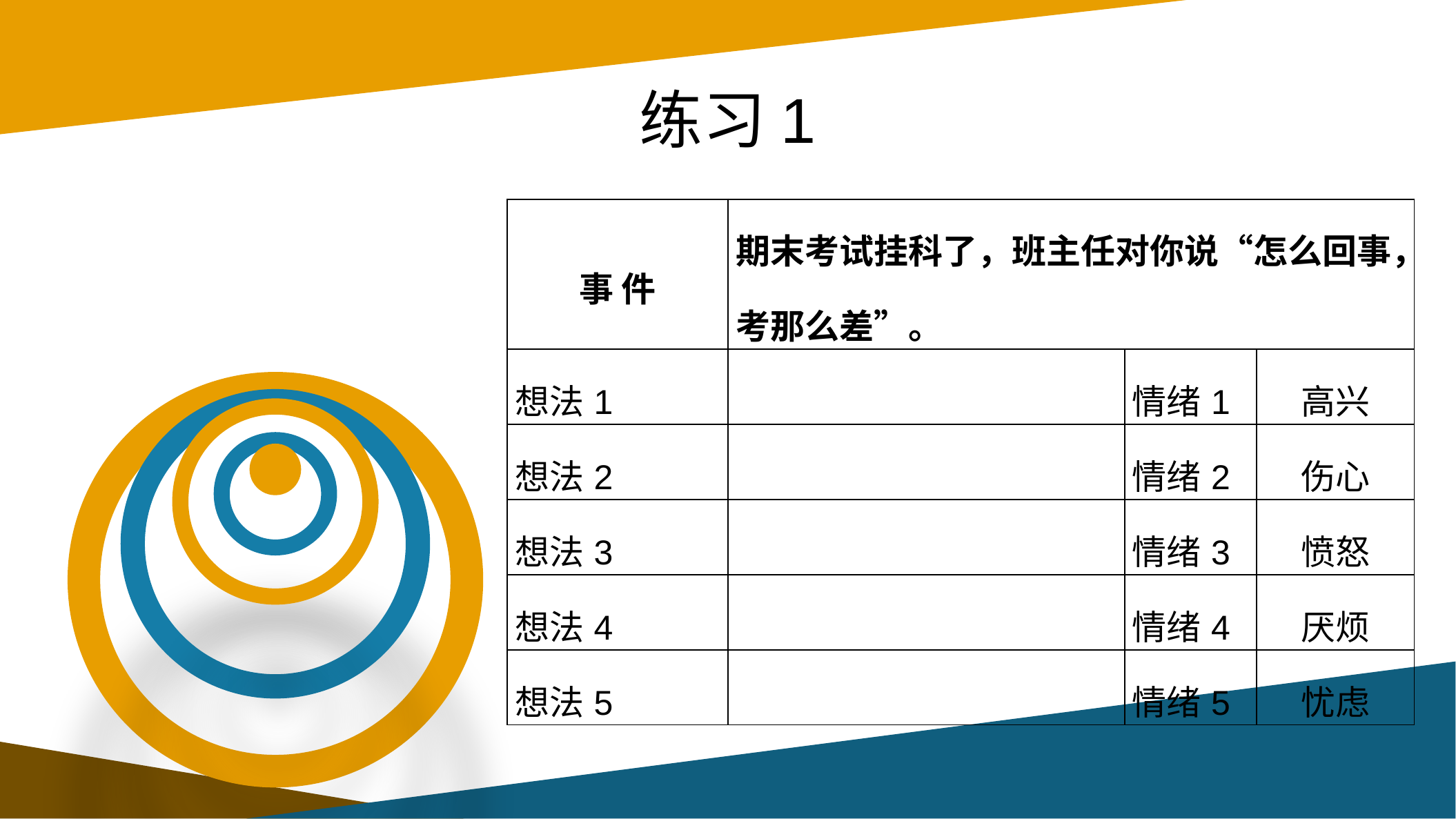

# 练习1
| 事 件 | 期末考试挂科了，班主任对你说“怎么回事，考那么差”。 |  |  |
| --- | --- | --- | --- |
| 想法1 |  | 情绪1 | 高兴 |
| 想法2 |  | 情绪2 | 伤心 |
| 想法3 |  | 情绪3 | 愤怒 |
| 想法4 |  | 情绪4 | 厌烦 |
| 想法5 |  | 情绪5 | 忧虑 |